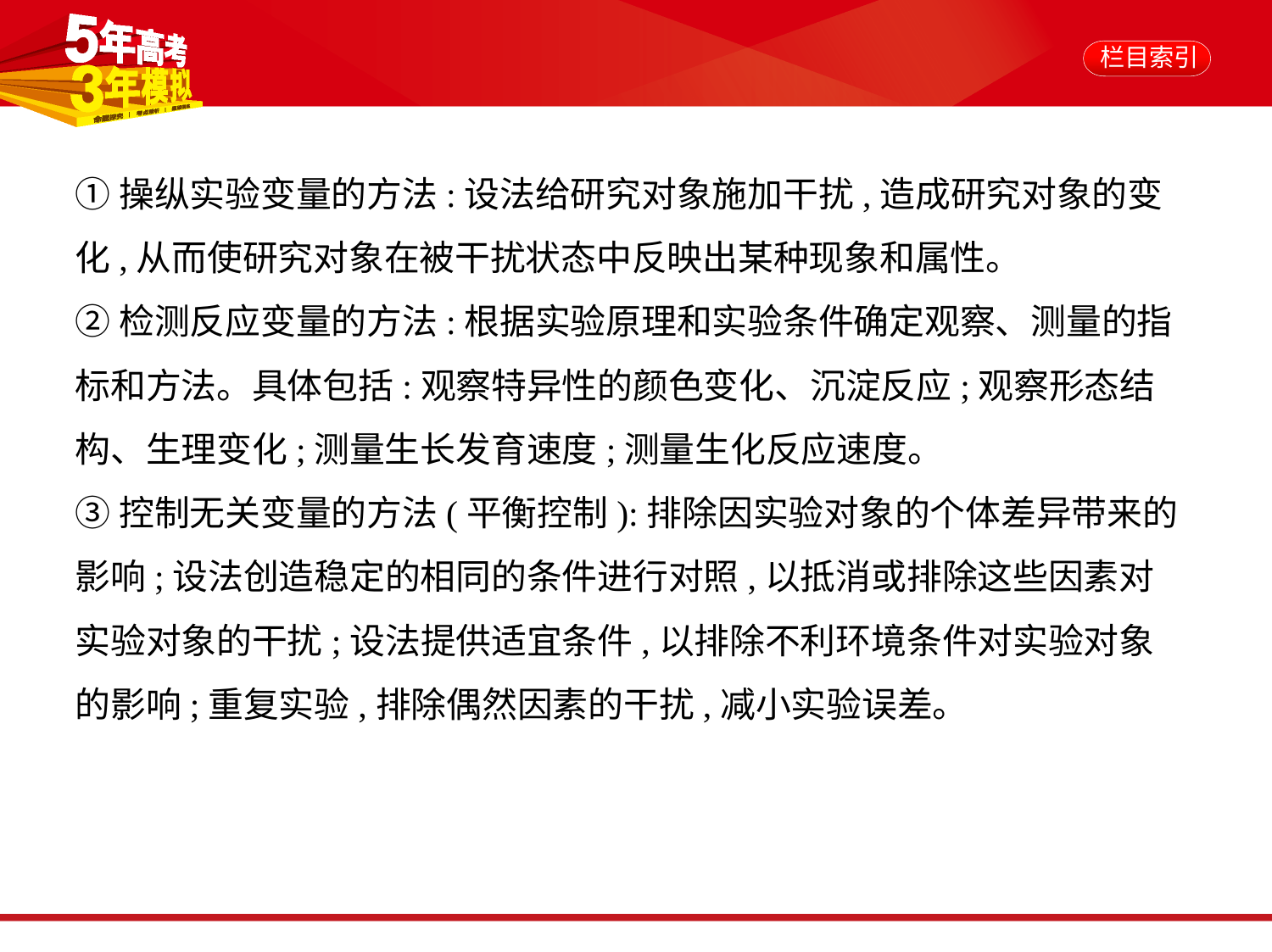

①操纵实验变量的方法:设法给研究对象施加干扰,造成研究对象的变
化,从而使研究对象在被干扰状态中反映出某种现象和属性。
②检测反应变量的方法:根据实验原理和实验条件确定观察、测量的指
标和方法。具体包括:观察特异性的颜色变化、沉淀反应;观察形态结
构、生理变化;测量生长发育速度;测量生化反应速度。
③控制无关变量的方法(平衡控制):排除因实验对象的个体差异带来的
影响;设法创造稳定的相同的条件进行对照,以抵消或排除这些因素对
实验对象的干扰;设法提供适宜条件,以排除不利环境条件对实验对象
的影响;重复实验,排除偶然因素的干扰,减小实验误差。